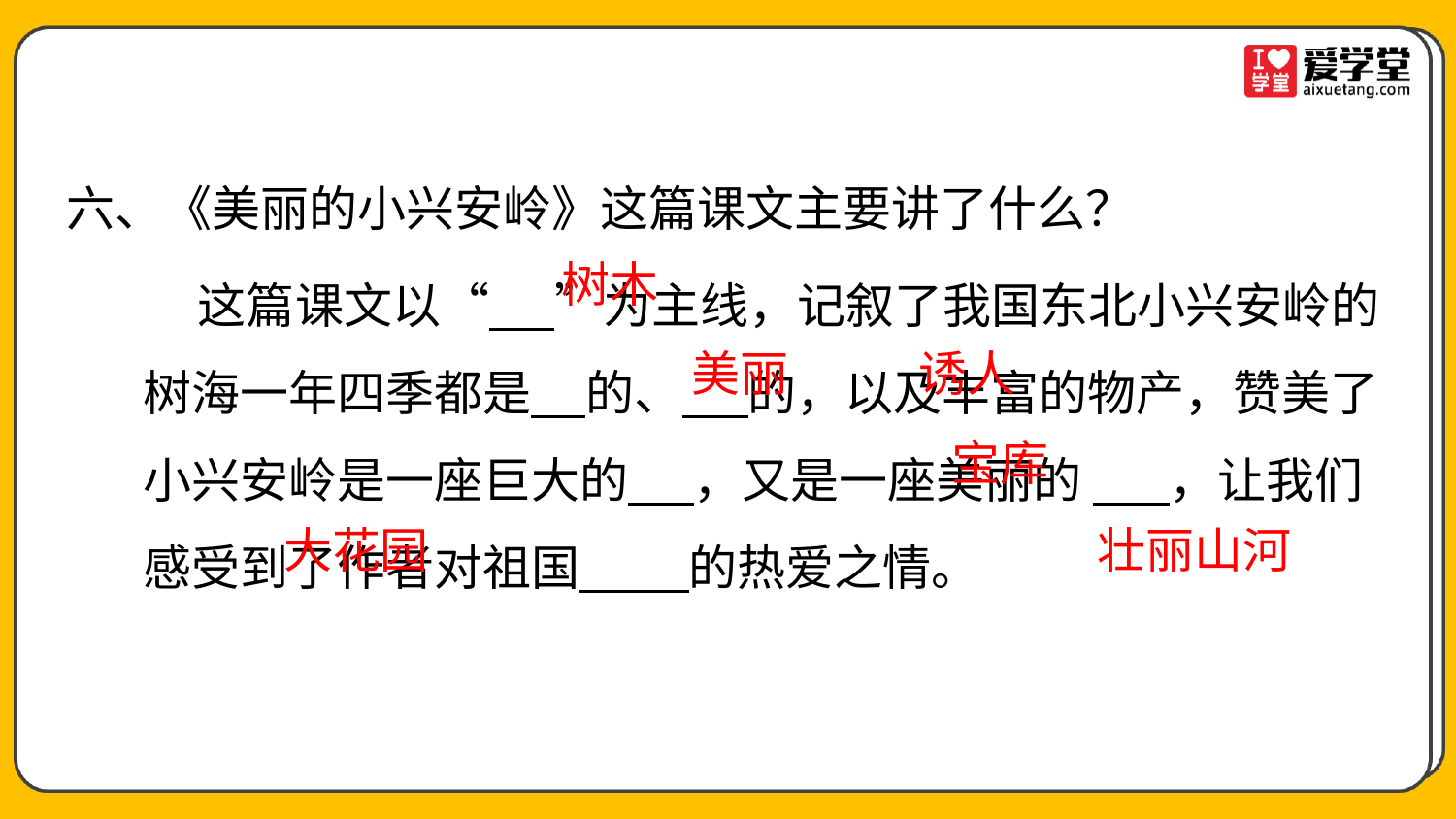

六、《美丽的小兴安岭》这篇课文主要讲了什么？
    这篇课文以“      ”为主线，记叙了我国东北小兴安岭的树海一年四季都是     的、      的，以及丰富的物产，赞美了小兴安岭是一座巨大的      ，又是一座美丽的        ，让我们感受到了作者对祖国          的热爱之情。

树木
美丽
诱人
宝库
大花园
壮丽山河